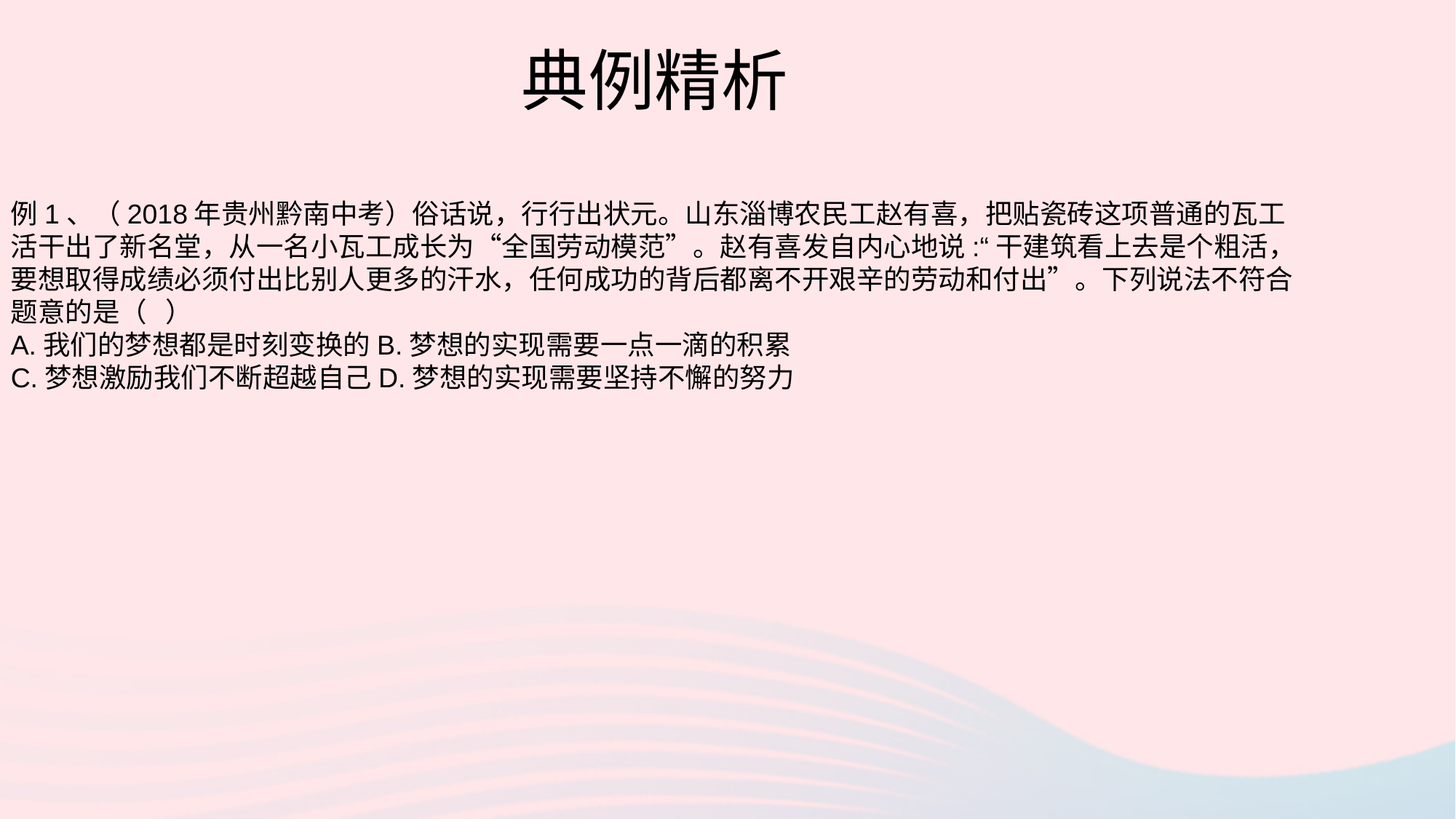

典例精析
例1、（2018年贵州黔南中考）俗话说，行行出状元。山东淄博农民工赵有喜，把贴瓷砖这项普通的瓦工活干出了新名堂，从一名小瓦工成长为“全国劳动模范”。赵有喜发自内心地说:“干建筑看上去是个粗活，要想取得成绩必须付出比别人更多的汗水，任何成功的背后都离不开艰辛的劳动和付出”。下列说法不符合题意的是（   ）
A.我们的梦想都是时刻变换的B.梦想的实现需要一点一滴的积累
C.梦想激励我们不断超越自己D.梦想的实现需要坚持不懈的努力